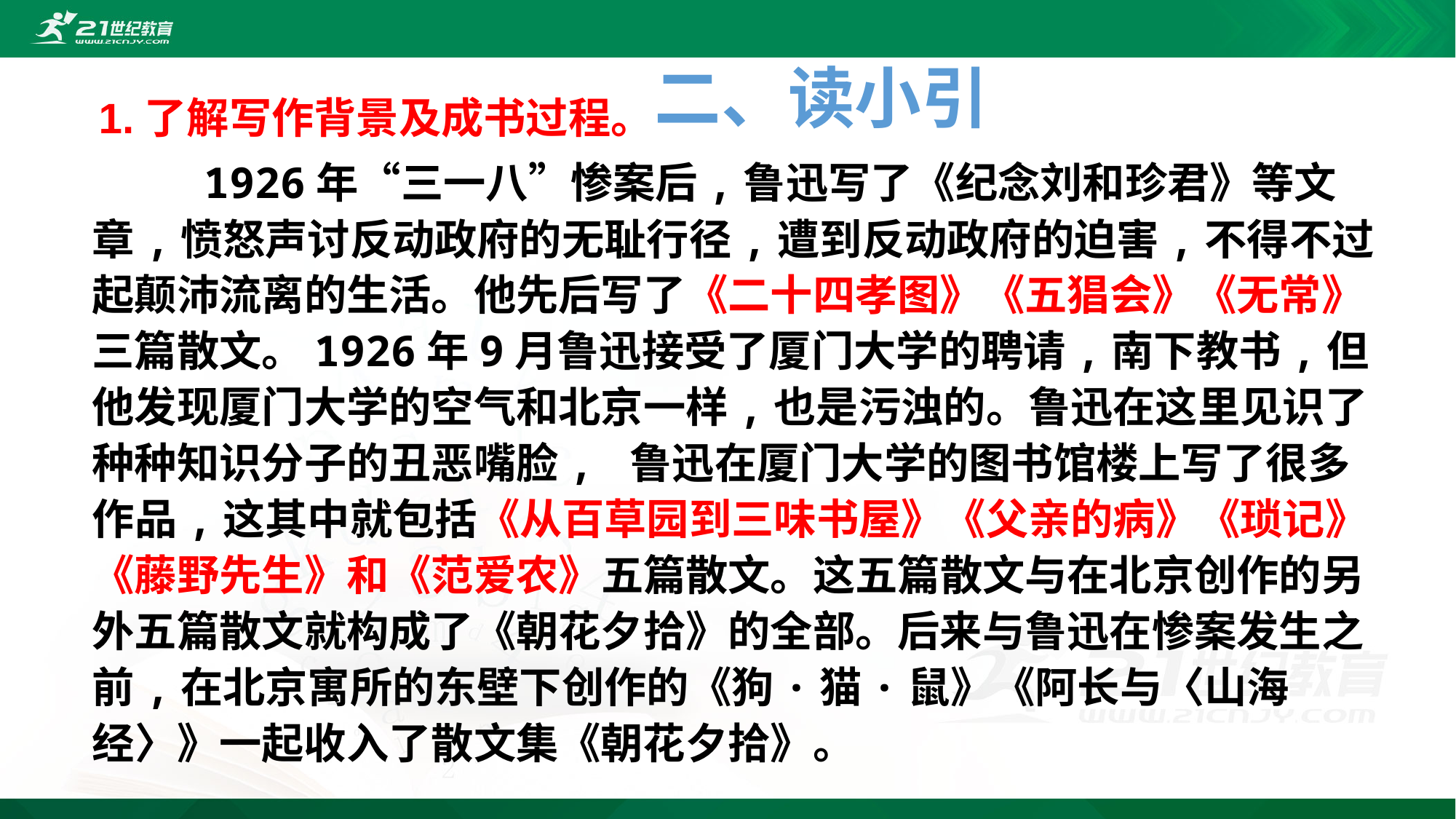

二、读小引
    1.了解写作背景及成书过程。
      1926年“三一八”惨案后,鲁迅写了《纪念刘和珍君》等文章,愤怒声讨反动政府的无耻行径,遭到反动政府的迫害,不得不过起颠沛流离的生活。他先后写了《二十四孝图》《五猖会》《无常》三篇散文。1926年9月鲁迅接受了厦门大学的聘请,南下教书,但他发现厦门大学的空气和北京一样,也是污浊的。鲁迅在这里见识了种种知识分子的丑恶嘴脸, 鲁迅在厦门大学的图书馆楼上写了很多作品,这其中就包括《从百草园到三味书屋》《父亲的病》《琐记》《藤野先生》和《范爱农》五篇散文。这五篇散文与在北京创作的另外五篇散文就构成了《朝花夕拾》的全部。后来与鲁迅在惨案发生之前,在北京寓所的东壁下创作的《狗·猫·鼠》《阿长与〈山海经〉》一起收入了散文集《朝花夕拾》。